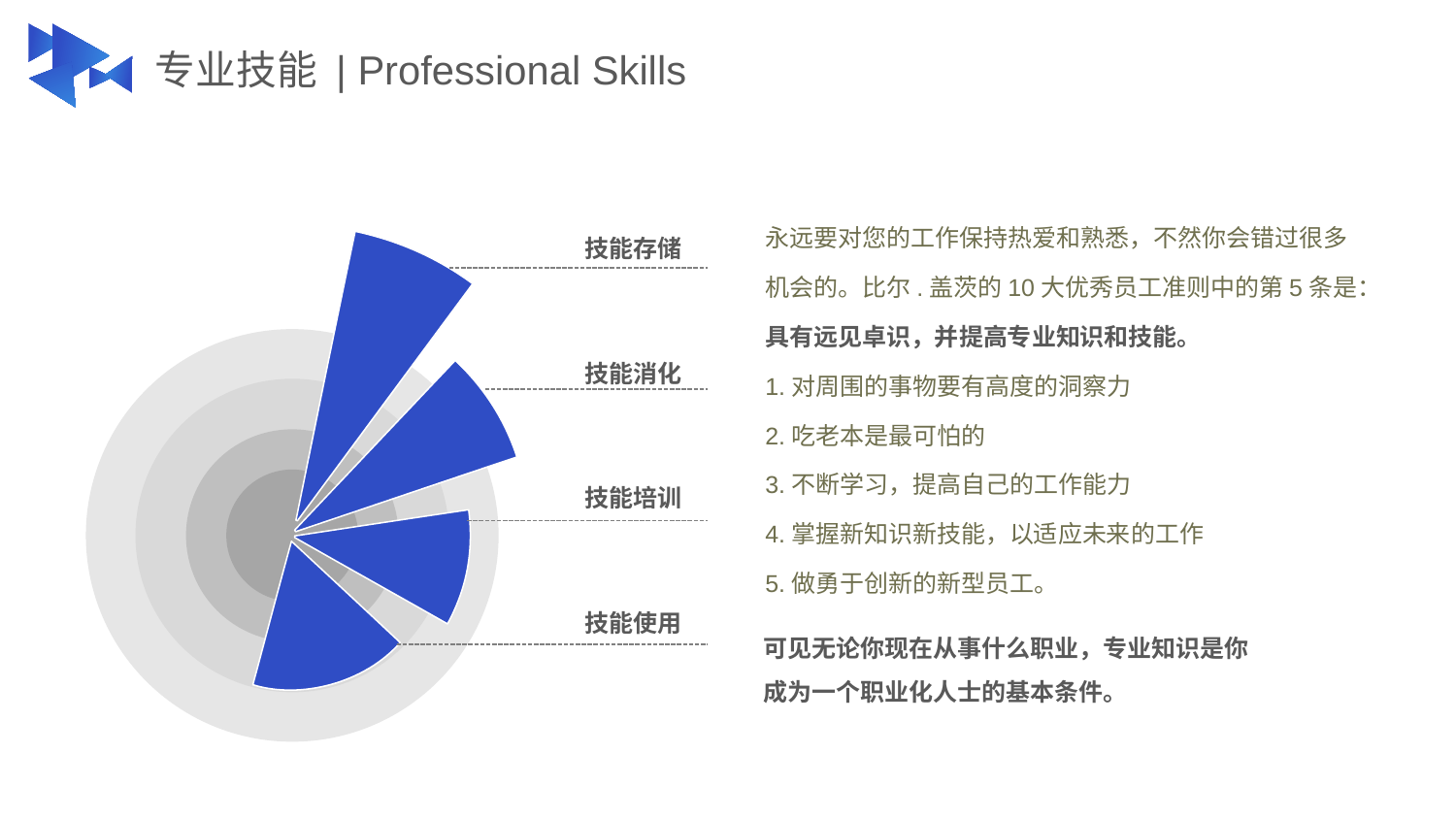

# 专业技能 | Professional Skills
永远要对您的工作保持热爱和熟悉，不然你会错过很多机会的。比尔.盖茨的10大优秀员工准则中的第5条是：具有远见卓识，并提高专业知识和技能。
1.对周围的事物要有高度的洞察力
2.吃老本是最可怕的
3.不断学习，提高自己的工作能力
4.掌握新知识新技能，以适应未来的工作
5.做勇于创新的新型员工。

技能存储

技能消化

技能培训

技能使用
可见无论你现在从事什么职业，专业知识是你成为一个职业化人士的基本条件。